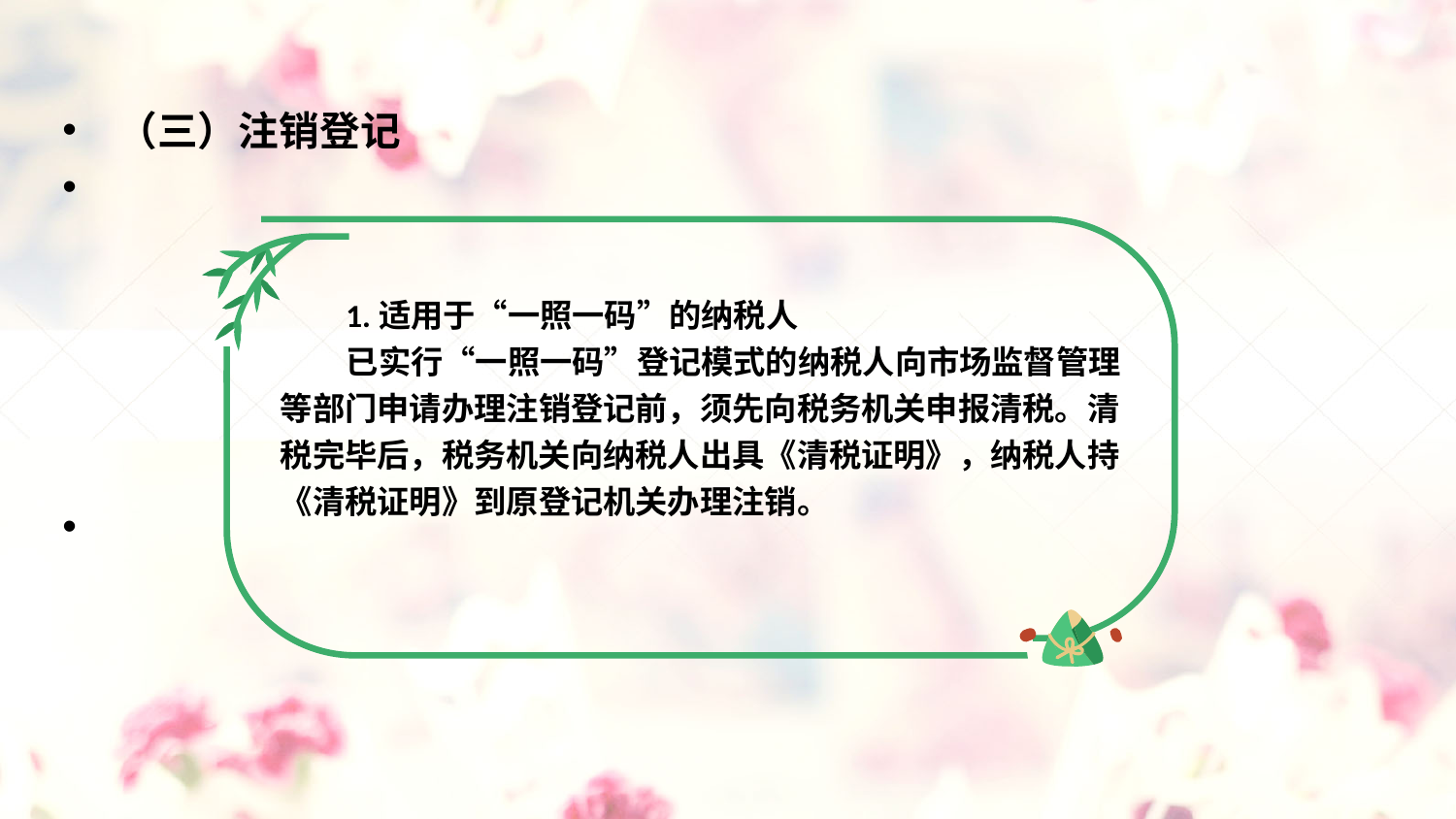

（三）注销登记

         1.适用于“一照一码”的纳税人
        已实行“一照一码”登记模式的纳税人向市场监督管理等部门申请办理注销登记前，须先向税务机关申报清税。清税完毕后，税务机关向纳税人出具《清税证明》，纳税人持《清税证明》到原登记机关办理注销。